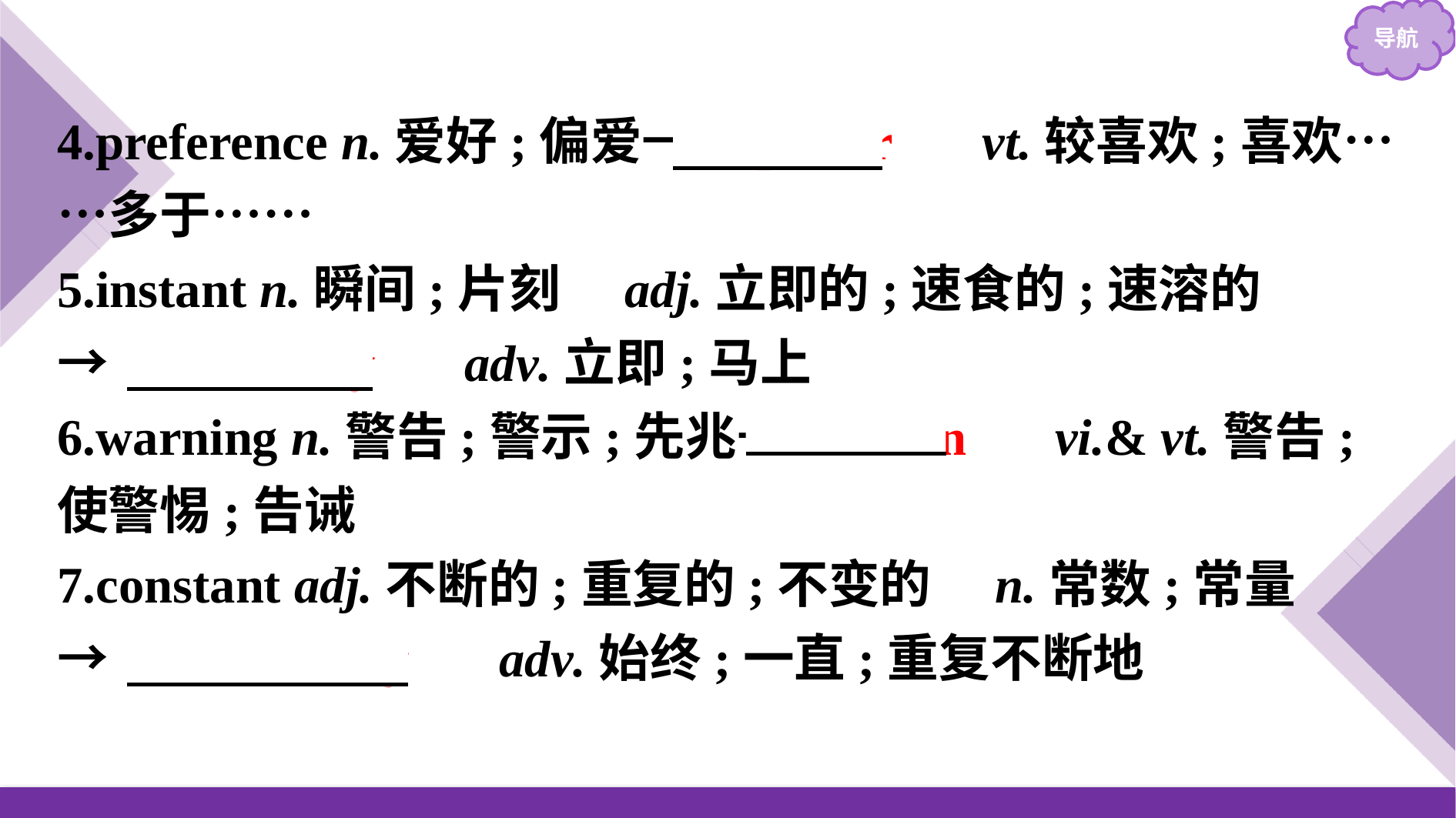

4.preference n.爱好;偏爱→　prefer　 vt.较喜欢;喜欢……多于……
5.instant n.瞬间;片刻　adj.立即的;速食的;速溶的
→　instantly　 adv.立即;马上
6.warning n.警告;警示;先兆→　warn　 vi.& vt.警告;使警惕;告诫
7.constant adj.不断的;重复的;不变的　n.常数;常量
→　constantly　 adv.始终;一直;重复不断地